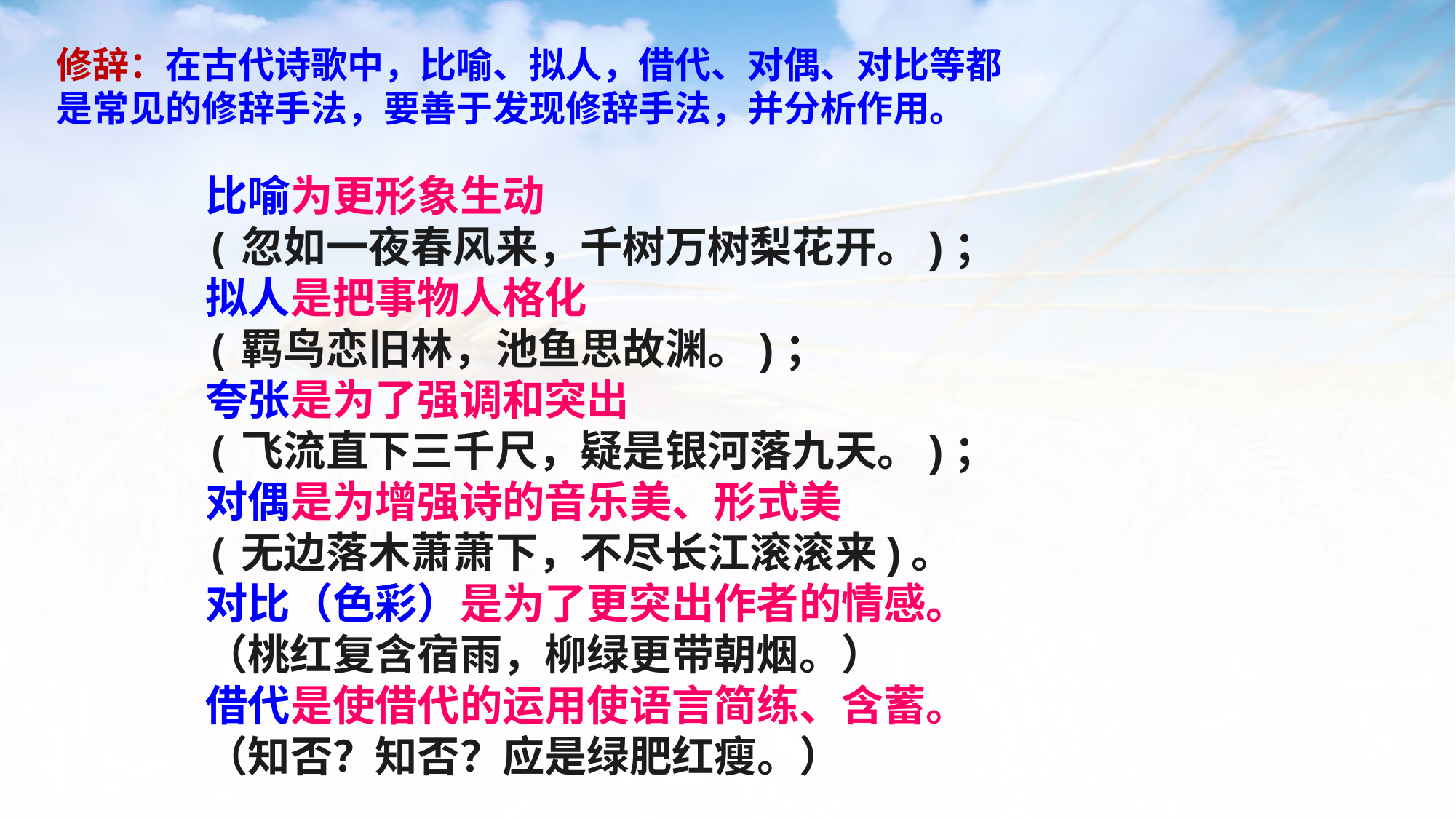

修辞：在古代诗歌中，比喻、拟人，借代、对偶、对比等都是常见的修辞手法，要善于发现修辞手法，并分析作用。
比喻为更形象生动
(忽如一夜春风来，千树万树梨花开。)；
拟人是把事物人格化
(羁鸟恋旧林，池鱼思故渊。)；
夸张是为了强调和突出
(飞流直下三千尺，疑是银河落九天。)；
对偶是为增强诗的音乐美、形式美
(无边落木萧萧下，不尽长江滚滚来)。
对比（色彩）是为了更突出作者的情感。
（桃红复含宿雨，柳绿更带朝烟。）
借代是使借代的运用使语言简练、含蓄。
（知否？知否？应是绿肥红瘦。）